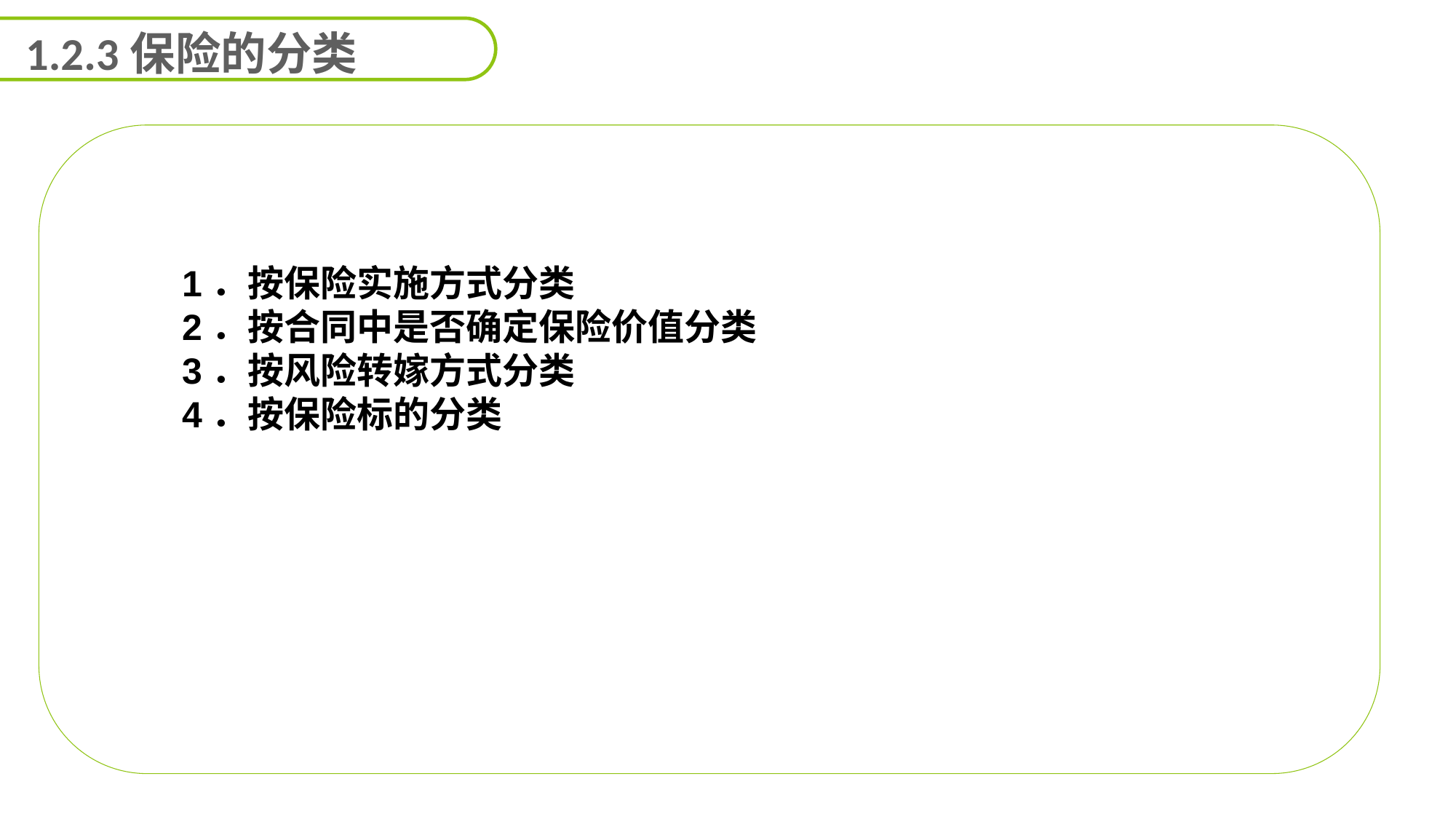

1.2.3保险的分类

能力
目标
1．按保险实施方式分类
2．按合同中是否确定保险价值分类
3．按风险转嫁方式分类
4．按保险标的分类

延迟符